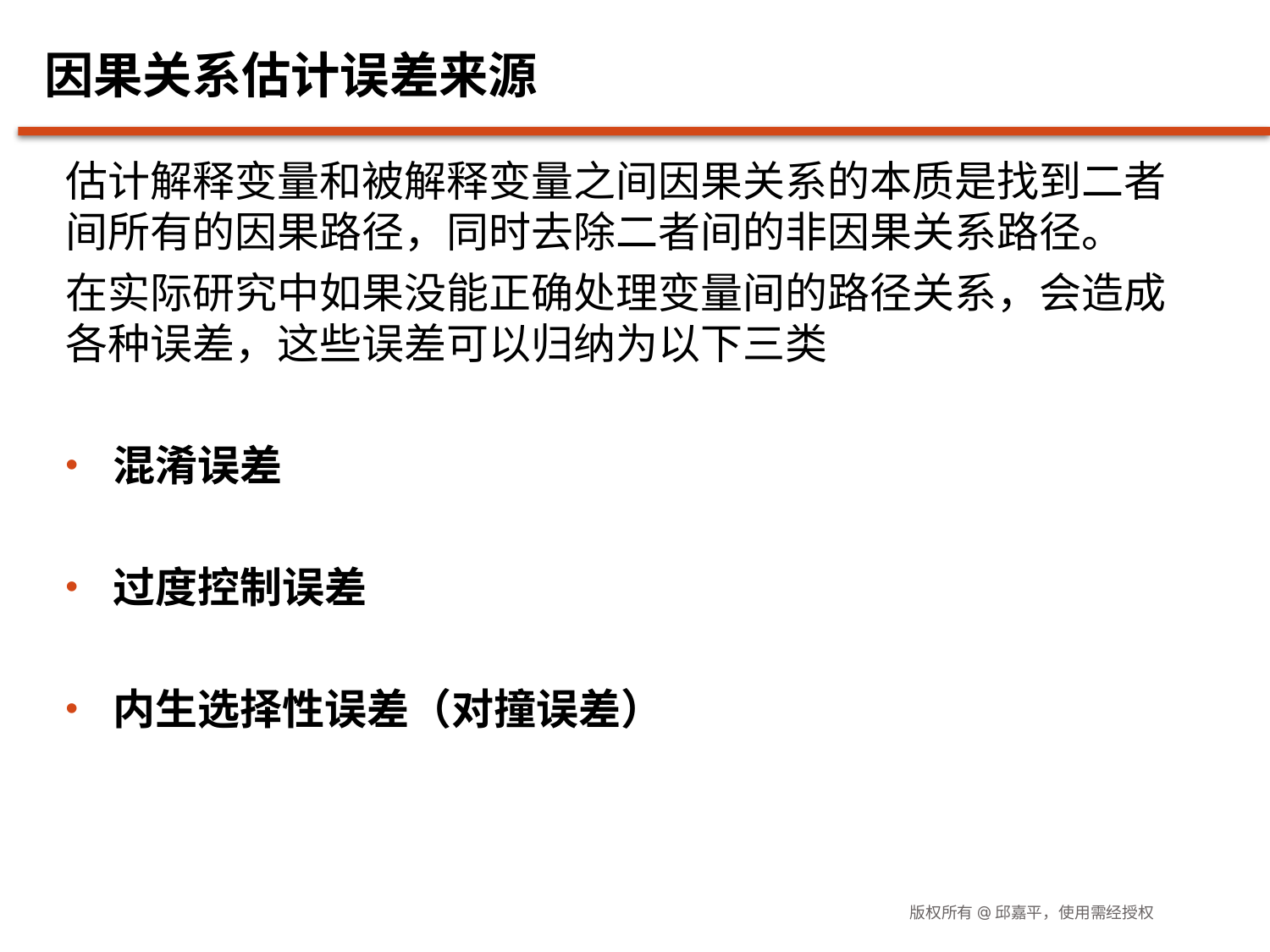

# 因果关系估计误差来源
估计解释变量和被解释变量之间因果关系的本质是找到二者间所有的因果路径，同时去除二者间的非因果关系路径。
在实际研究中如果没能正确处理变量间的路径关系，会造成各种误差，这些误差可以归纳为以下三类

混淆误差

过度控制误差

内生选择性误差（对撞误差）

版权所有@邱嘉平，使用需经授权